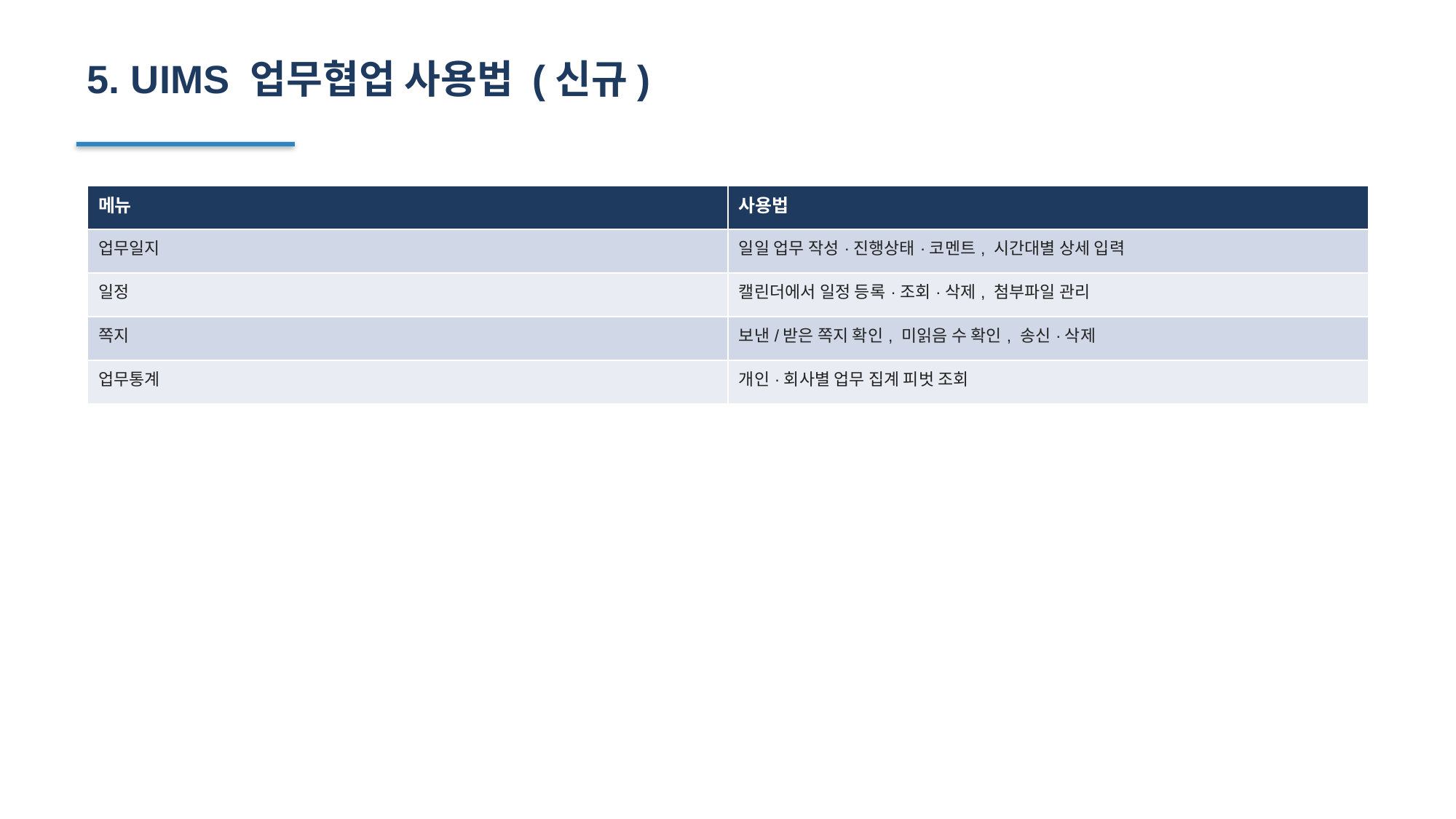

5. UIMS 업무협업 사용법 (신규)

| 메뉴 | 사용법 |
| --- | --- |
| 업무일지 | 일일 업무 작성·진행상태·코멘트, 시간대별 상세 입력 |
| 일정 | 캘린더에서 일정 등록·조회·삭제, 첨부파일 관리 |
| 쪽지 | 보낸/받은 쪽지 확인, 미읽음 수 확인, 송신·삭제 |
| 업무통계 | 개인·회사별 업무 집계 피벗 조회 |